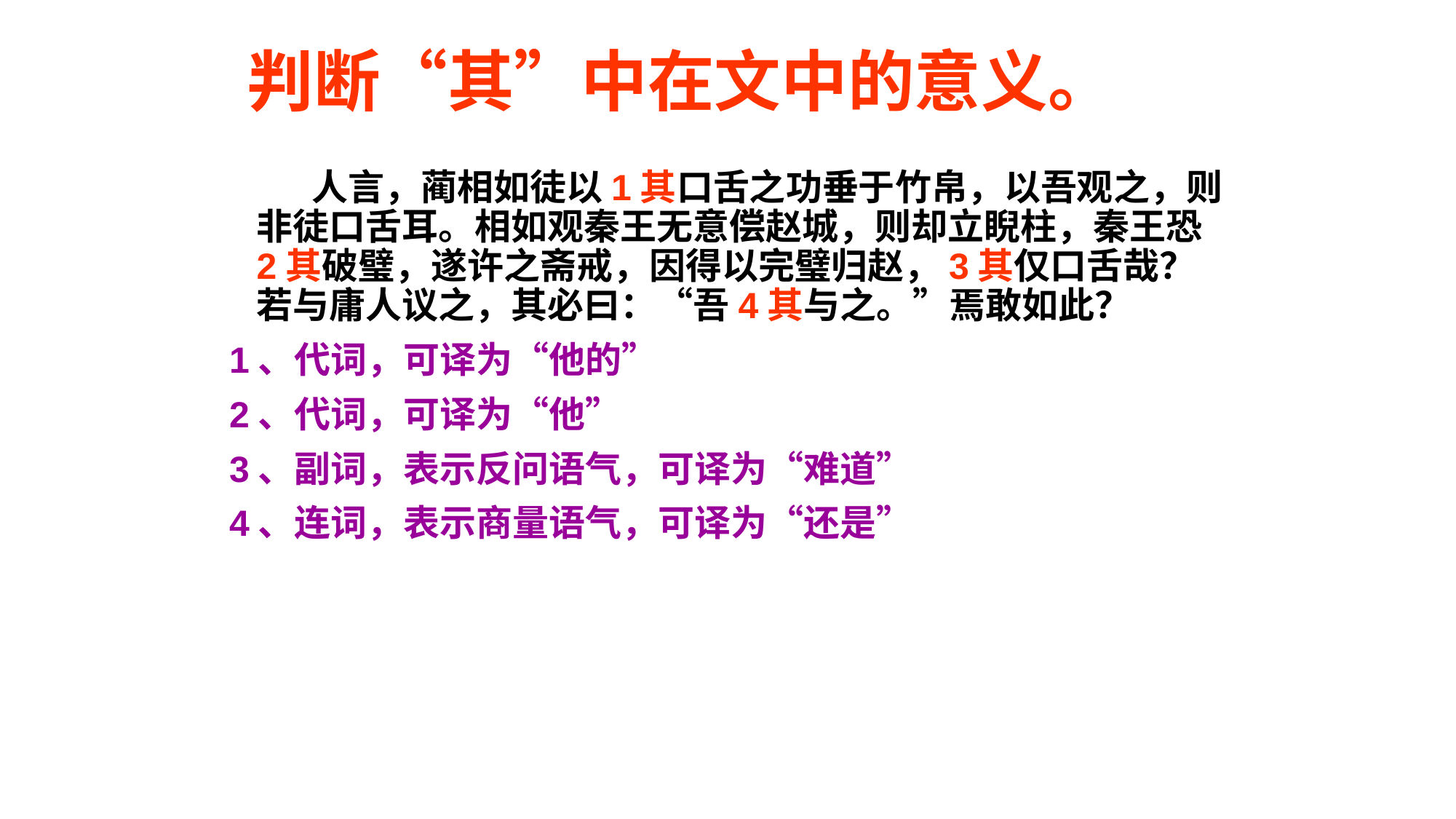

# 判断“其”中在文中的意义。
         人言，蔺相如徒以1其口舌之功垂于竹帛，以吾观之，则非徒口舌耳。相如观秦王无意偿赵城，则却立睨柱，秦王恐2其破璧，遂许之斋戒，因得以完璧归赵，3其仅口舌哉？若与庸人议之，其必曰：“吾4其与之。”焉敢如此？
1、代词，可译为“他的”
2、代词，可译为“他”
3、副词，表示反问语气，可译为“难道”
4、连词，表示商量语气，可译为“还是”